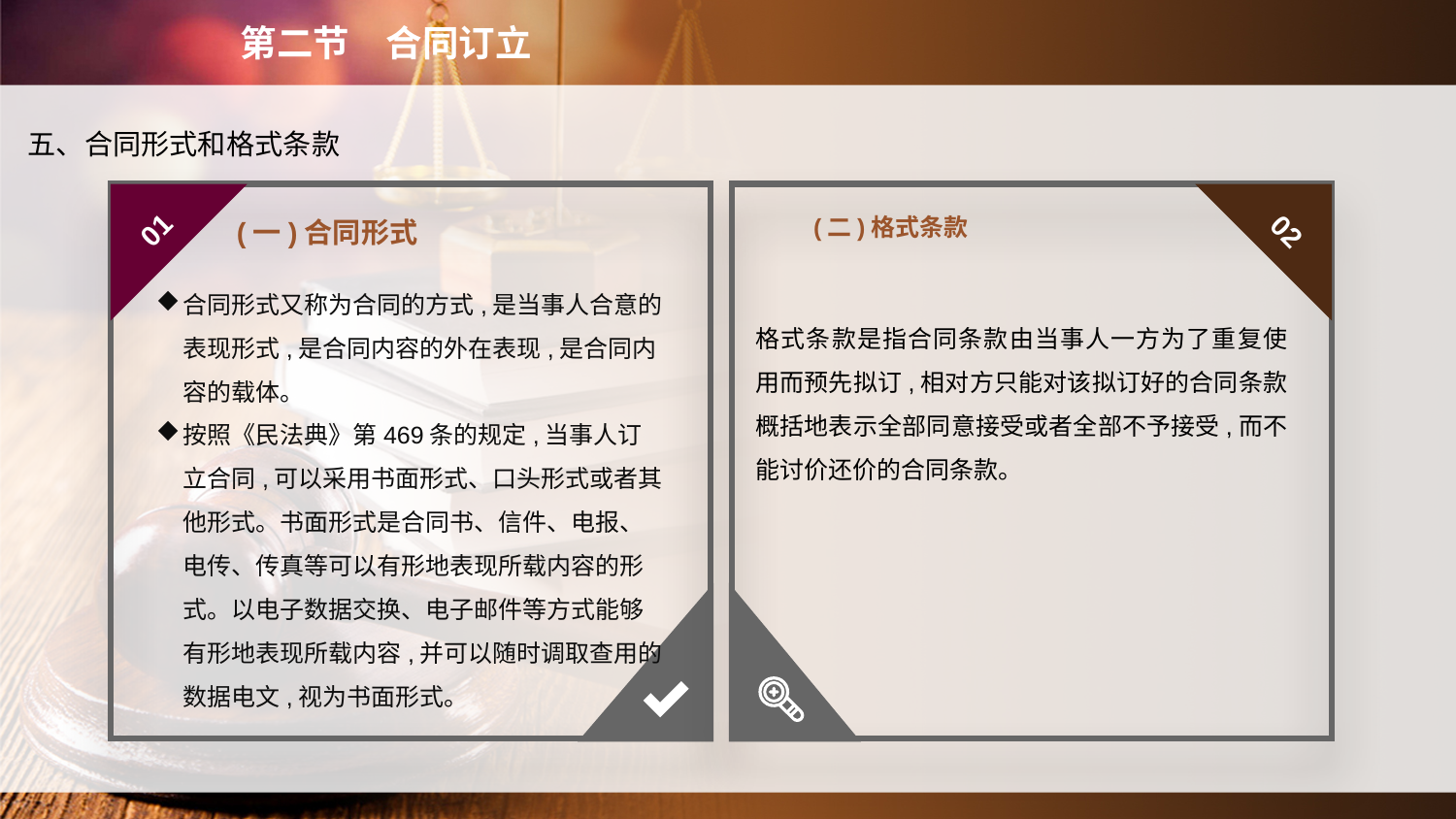

第二节　合同订立
五、合同形式和格式条款

(二)格式条款
01
02
(一)合同形式
合同形式又称为合同的方式,是当事人合意的表现形式,是合同内容的外在表现,是合同内容的载体。
按照《民法典》第469条的规定,当事人订立合同,可以采用书面形式、口头形式或者其他形式。书面形式是合同书、信件、电报、电传、传真等可以有形地表现所载内容的形式。以电子数据交换、电子邮件等方式能够有形地表现所载内容,并可以随时调取查用的数据电文,视为书面形式。
格式条款是指合同条款由当事人一方为了重复使用而预先拟订,相对方只能对该拟订好的合同条款概括地表示全部同意接受或者全部不予接受,而不能讨价还价的合同条款。